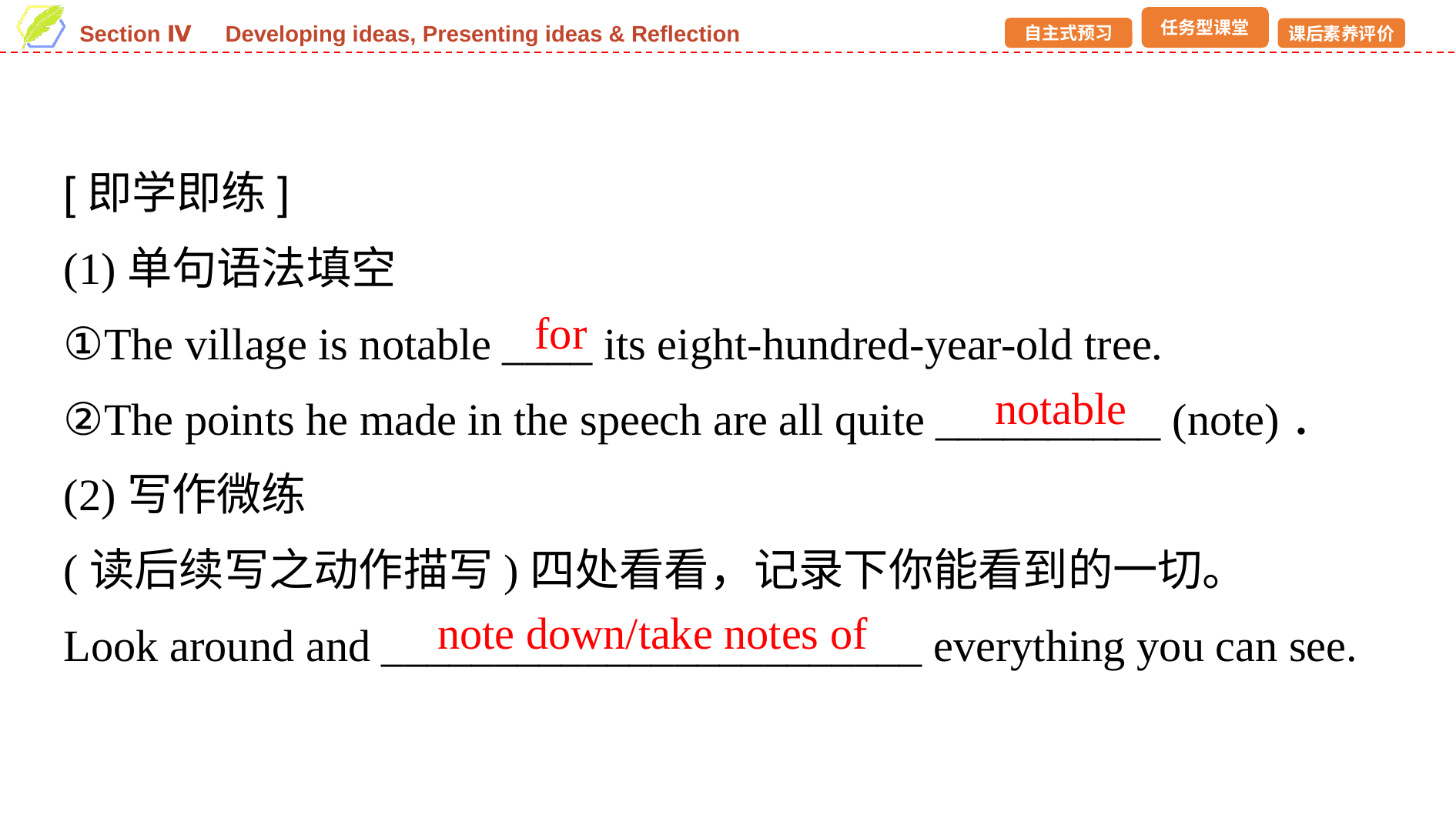

[即学即练]
(1)单句语法填空
①The village is notable ____ its eight-hundred-year-old tree.
②The points he made in the speech are all quite __________ (note)．
(2)写作微练
(读后续写之动作描写)四处看看，记录下你能看到的一切。
Look around and ________________________ everything you can see.
for
notable
note down/take notes of